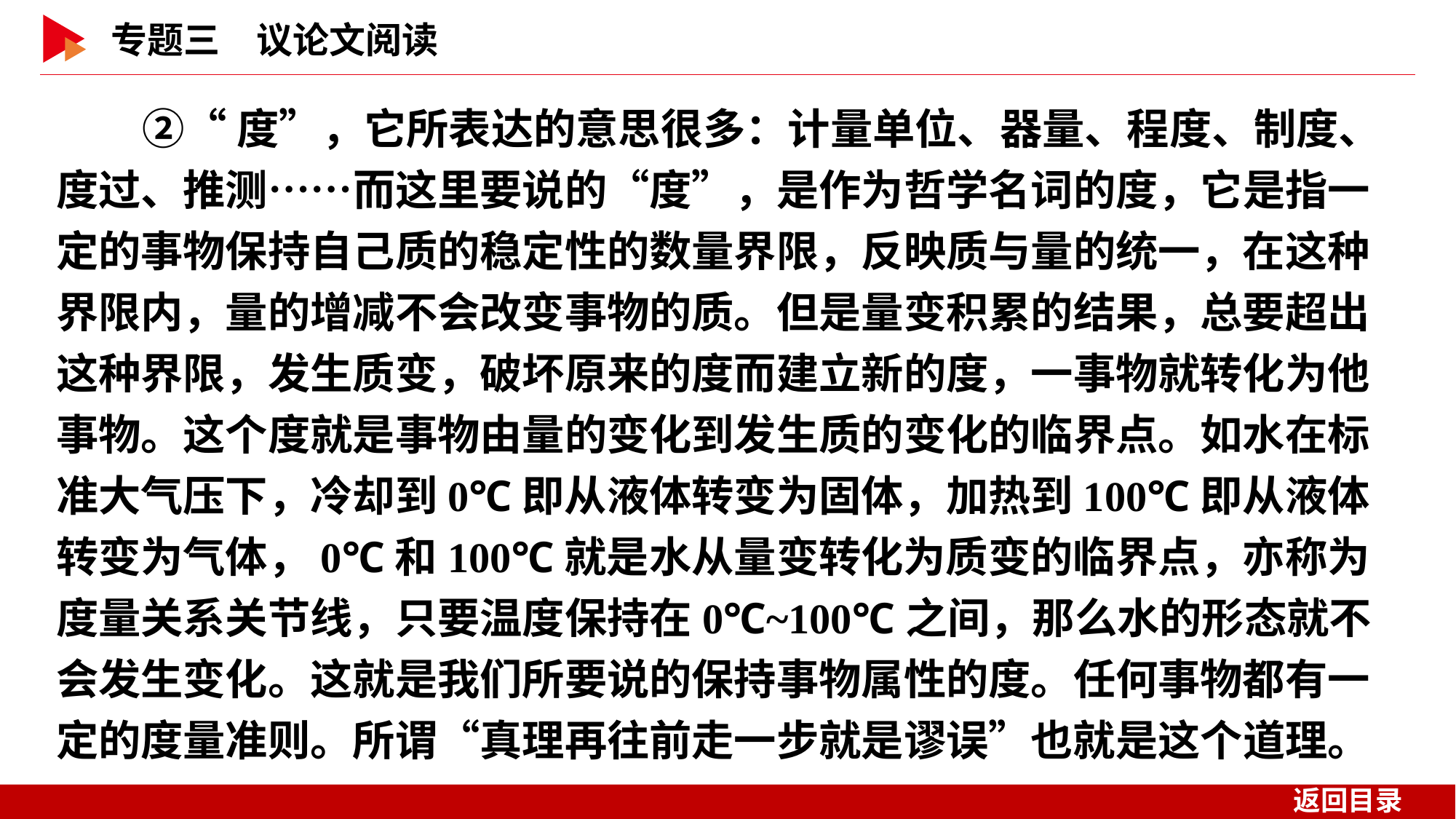

②“度”，它所表达的意思很多：计量单位、器量、程度、制度、度过、推测……而这里要说的“度”，是作为哲学名词的度，它是指一定的事物保持自己质的稳定性的数量界限，反映质与量的统一，在这种界限内，量的增减不会改变事物的质。但是量变积累的结果，总要超出这种界限，发生质变，破坏原来的度而建立新的度，一事物就转化为他事物。这个度就是事物由量的变化到发生质的变化的临界点。如水在标准大气压下，冷却到0℃即从液体转变为固体，加热到100℃即从液体转变为气体，0℃和100℃就是水从量变转化为质变的临界点，亦称为度量关系关节线，只要温度保持在0℃~100℃之间，那么水的形态就不会发生变化。这就是我们所要说的保持事物属性的度。任何事物都有一定的度量准则。所谓“真理再往前走一步就是谬误”也就是这个道理。